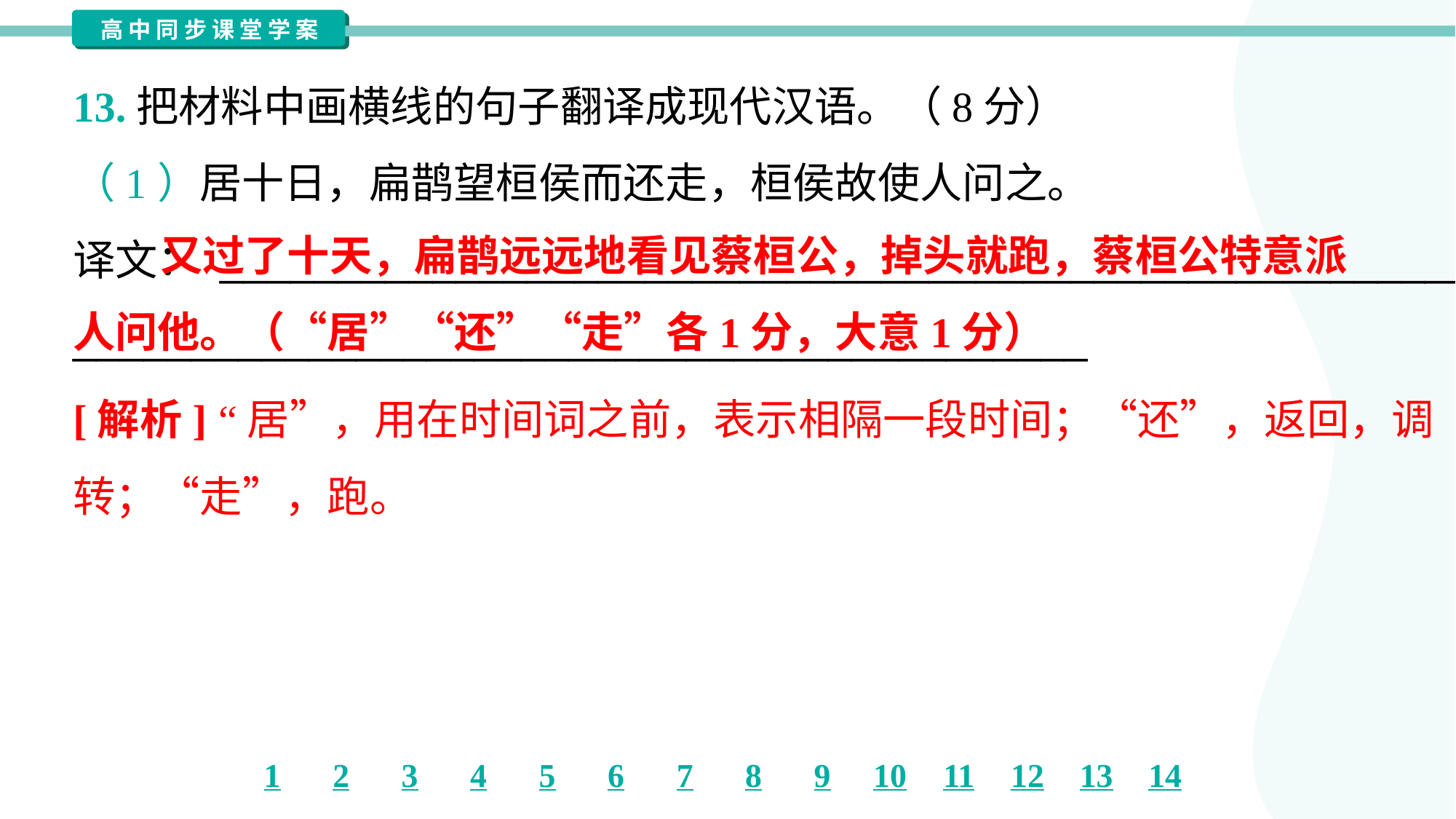

13.把材料中画横线的句子翻译成现代汉语。（8分）
（1）居十日，扁鹊望桓侯而还走，桓侯故使人问之。
译文： ______________________________________________________
___________________________________________
        又过了十天，扁鹊远远地看见蔡桓公，掉头就跑，蔡桓公特意派人问他。（“居”“还”“走”各1分，大意1分）
[解析] “居”，用在时间词之前，表示相隔一段时间；“还”，返回，调
转；“走”，跑。